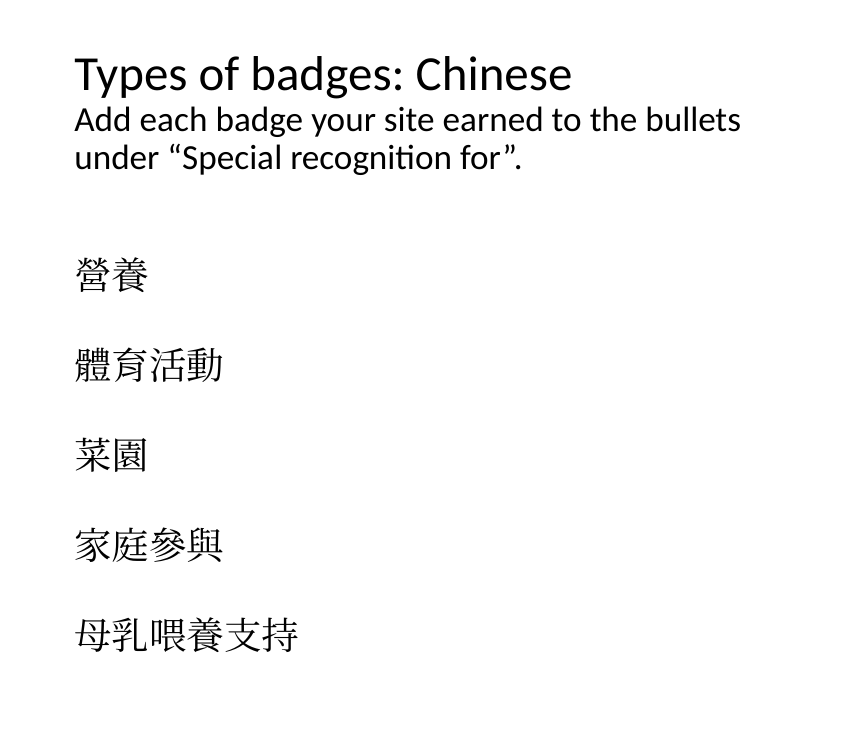

# Types of badges: Chinese Add each badge your site earned to the bullets under “Special recognition for”.
營養
體育活動
菜園
家庭參與
母乳喂養支持